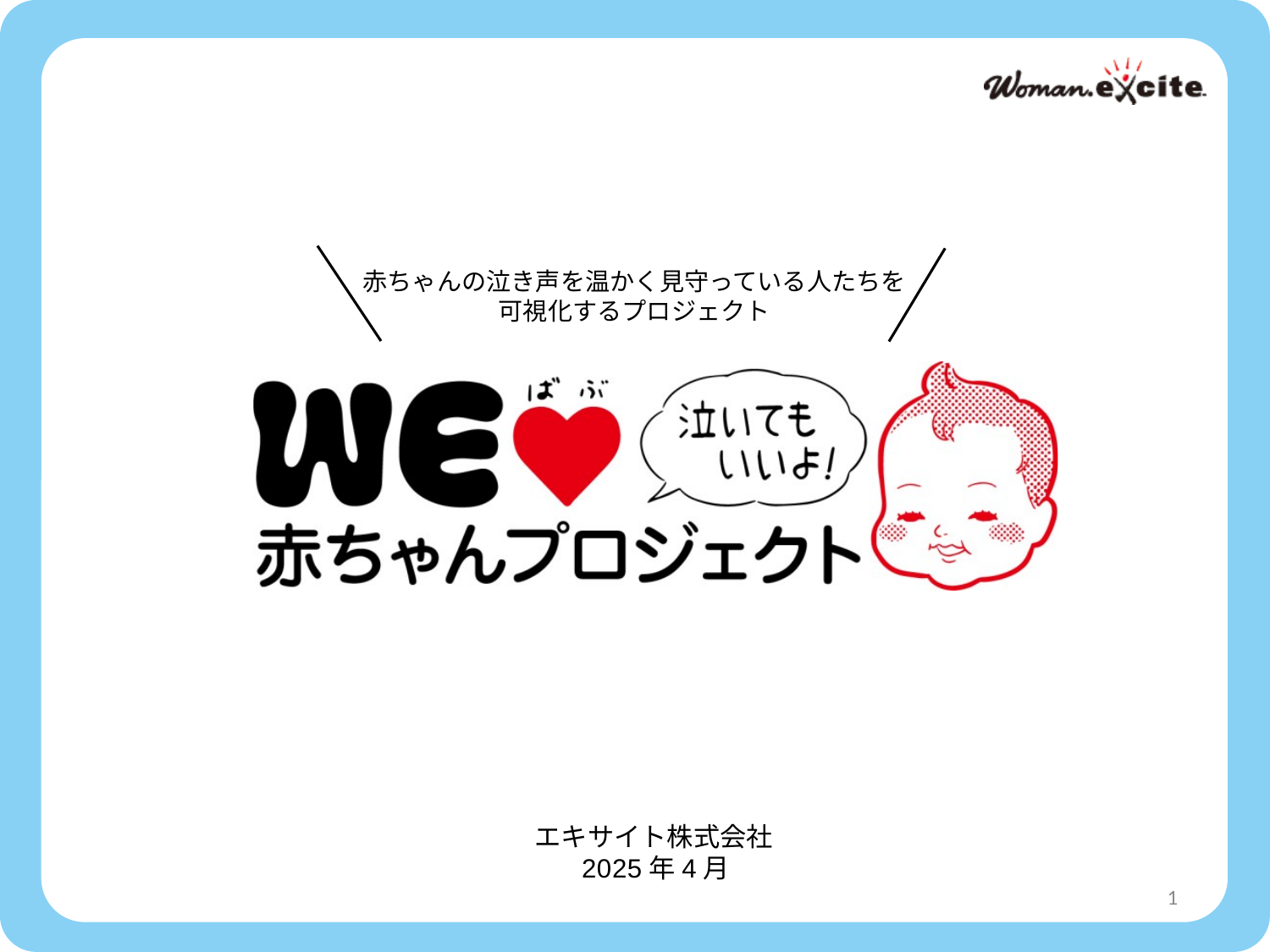

赤ちゃんの泣き声を温かく見守っている人たちを
可視化するプロジェクト

エキサイト株式会社2025年4月
1